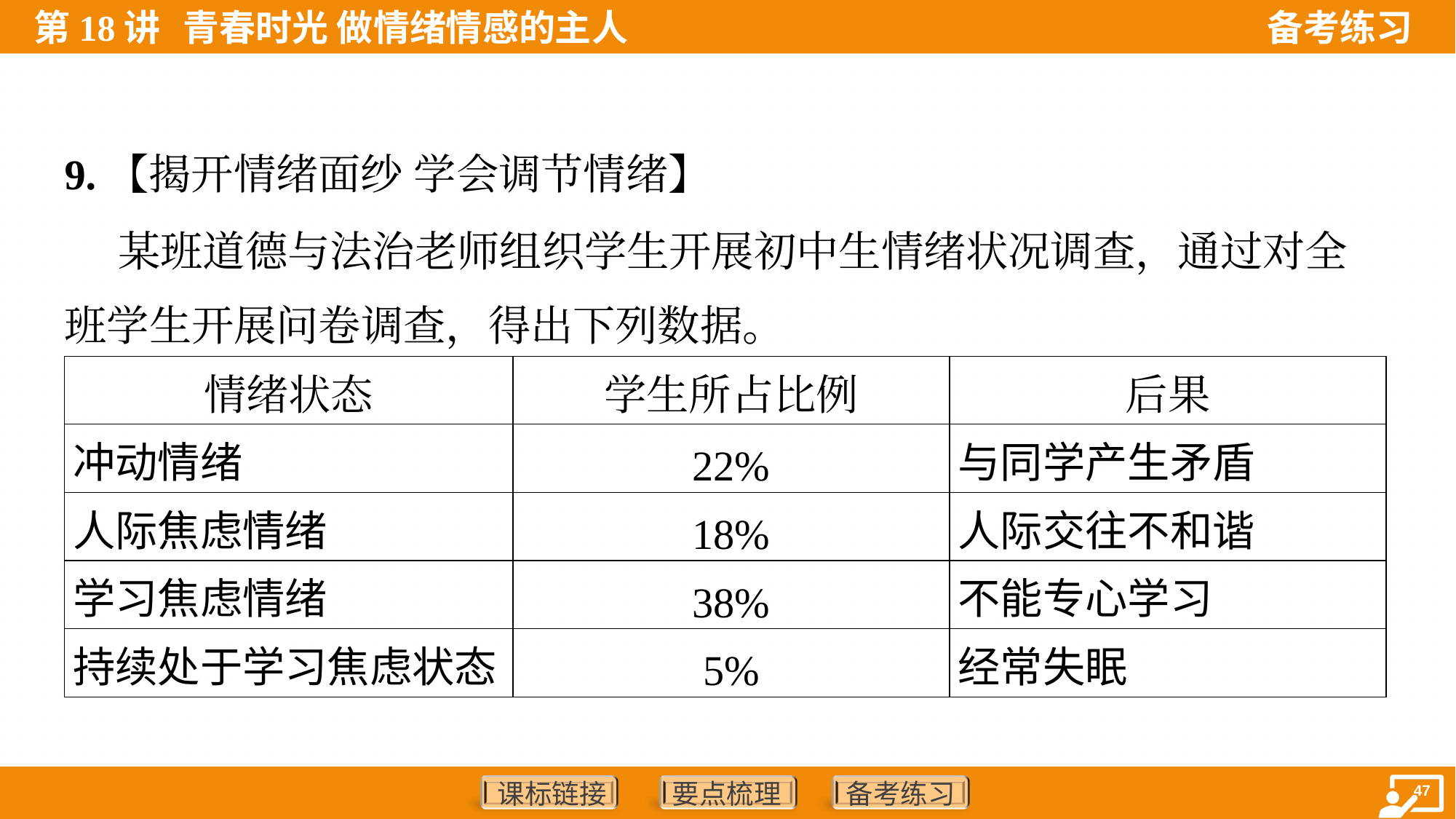

9.【揭开情绪面纱 学会调节情绪】
    某班道德与法治老师组织学生开展初中生情绪状况调查，通过对全
班学生开展问卷调查，得出下列数据。
| 情绪状态 | 学生所占比例 | 后果 |
| --- | --- | --- |
| 冲动情绪 | 22% | 与同学产生矛盾 |
| 人际焦虑情绪 | 18% | 人际交往不和谐 |
| 学习焦虑情绪 | 38% | 不能专心学习 |
| 持续处于学习焦虑状态 | 5% | 经常失眠 |